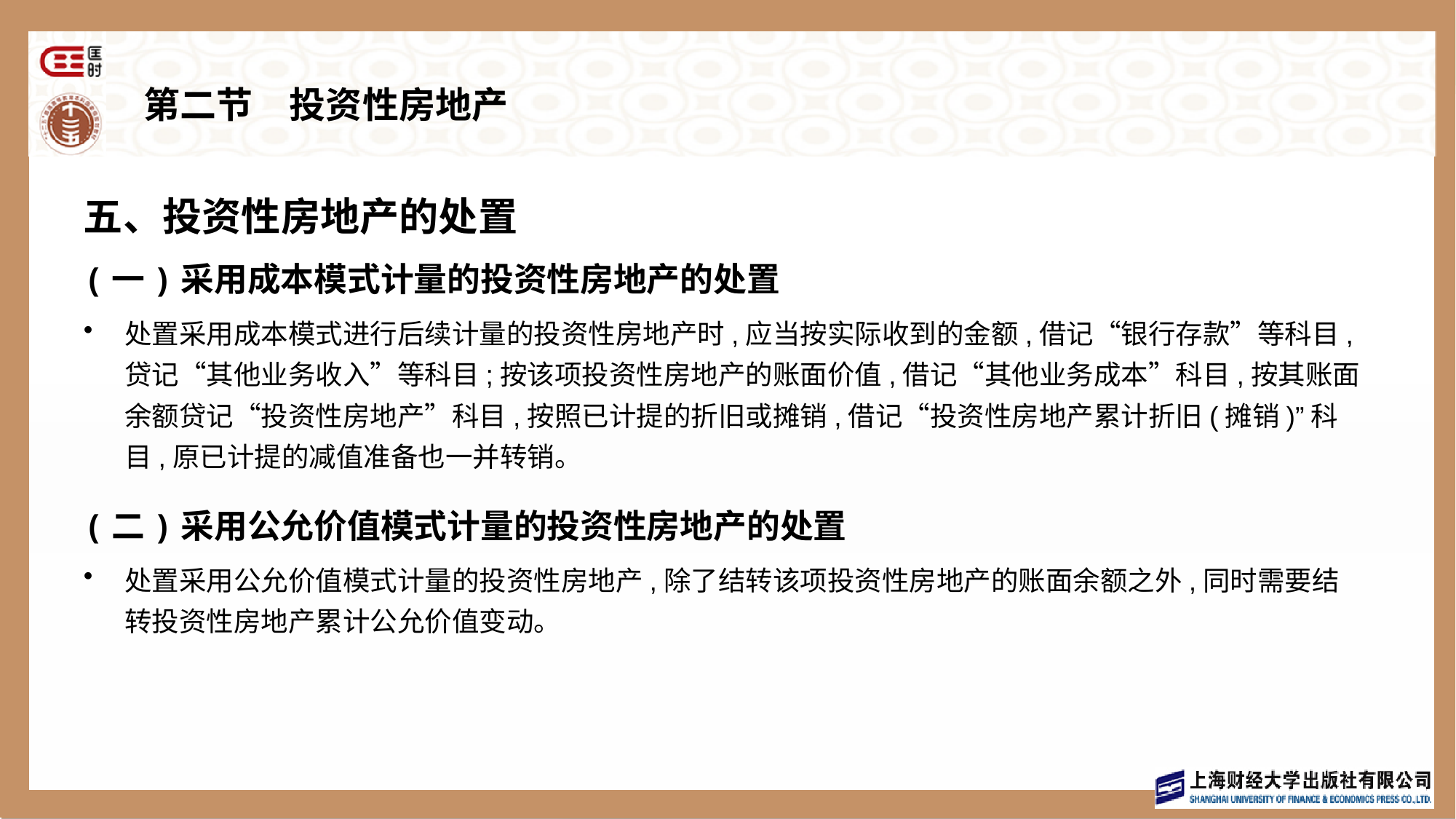

# 第二节　投资性房地产
五、投资性房地产的处置
(一)采用成本模式计量的投资性房地产的处置
处置采用成本模式进行后续计量的投资性房地产时,应当按实际收到的金额,借记“银行存款”等科目,贷记“其他业务收入”等科目;按该项投资性房地产的账面价值,借记“其他业务成本”科目,按其账面余额贷记“投资性房地产”科目,按照已计提的折旧或摊销,借记“投资性房地产累计折旧(摊销)”科目,原已计提的减值准备也一并转销。
(二)采用公允价值模式计量的投资性房地产的处置
处置采用公允价值模式计量的投资性房地产,除了结转该项投资性房地产的账面余额之外,同时需要结转投资性房地产累计公允价值变动。